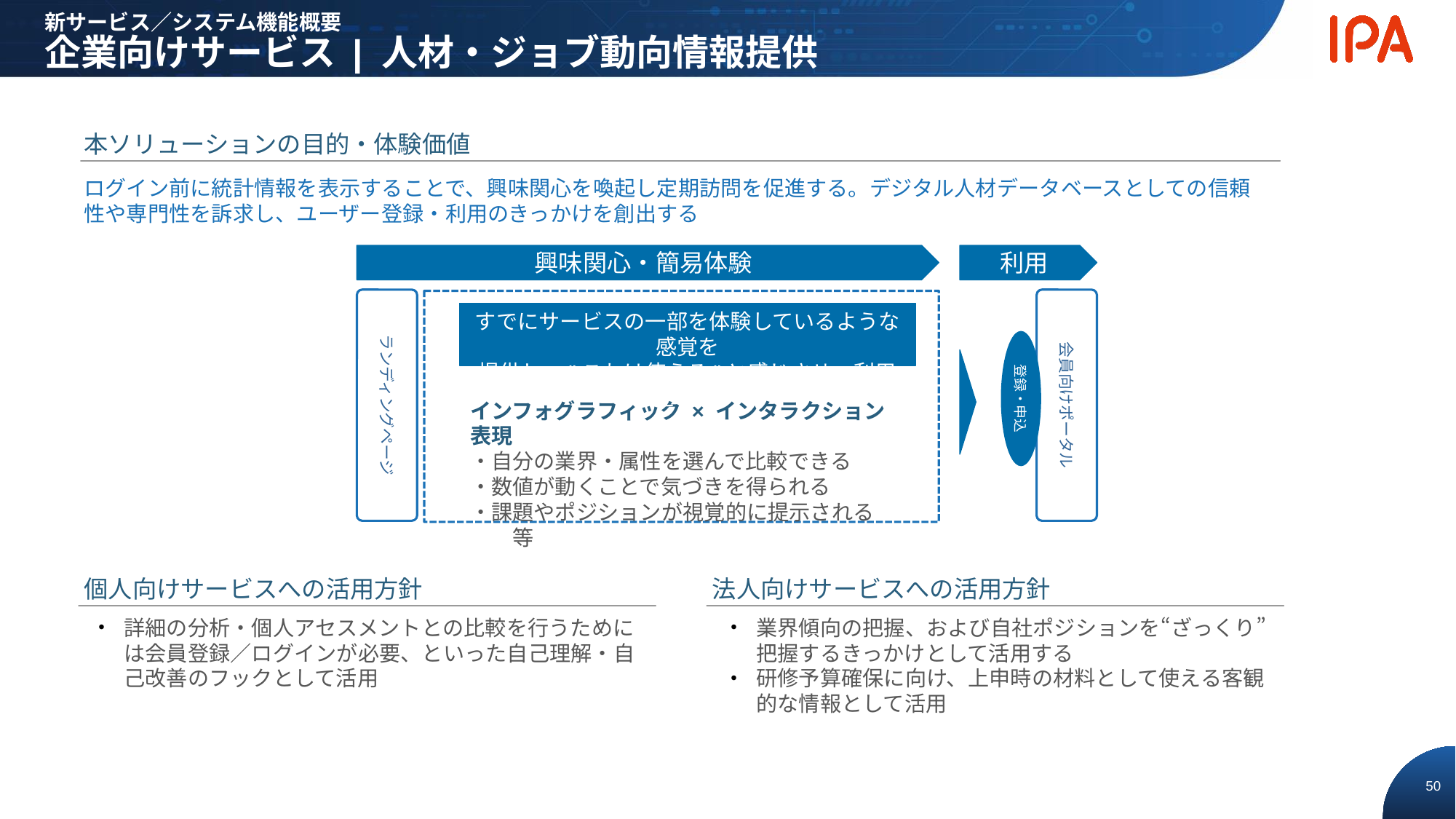

新サービス／システム機能概要
企業向けサービス | 人材・ジョブ動向情報提供

本ソリューションの目的・体験価値
ログイン前に統計情報を表示することで、興味関心を喚起し定期訪問を促進する。デジタル人材データベースとしての信頼性や専門性を訴求し、ユーザー登録・利用のきっかけを創出する
興味関心・簡易体験
利用
ランディングページ
会員向けポータル

すでにサービスの一部を体験しているような感覚を
提供し、"これは使える"と感じさせ、利用を促進
登録・申込
インフォグラフィック × インタラクション表現
・自分の業界・属性を選んで比較できる
・数値が動くことで気づきを得られる
・課題やポジションが視覚的に提示される　　　等

個人向けサービスへの活用方針
法人向けサービスへの活用方針
詳細の分析・個人アセスメントとの比較を行うためには会員登録／ログインが必要、といった自己理解・自己改善のフックとして活用
業界傾向の把握、および自社ポジションを“ざっくり”把握するきっかけとして活用する
研修予算確保に向け、上申時の材料として使える客観的な情報として活用